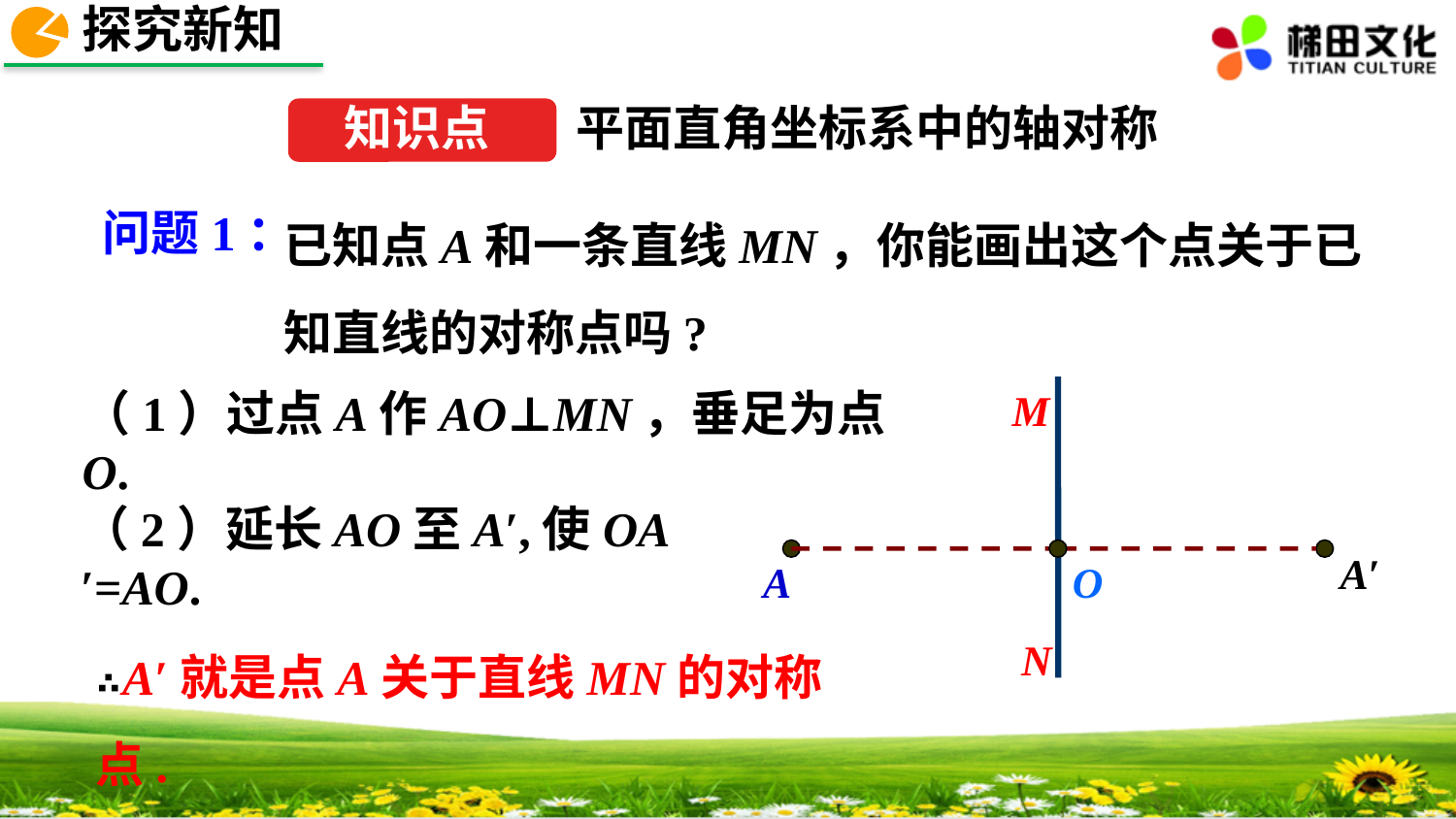

探究新知

平面直角坐标系中的轴对称

知识点
已知点A和一条直线MN，你能画出这个点关于已知直线的对称点吗?
问题1：
（1）过点A作AO⊥MN，垂足为点O.
M

（2）延长AO至A′,使OA′=AO.

A′
A

O
∴A′就是点A关于直线MN的对称点.
N